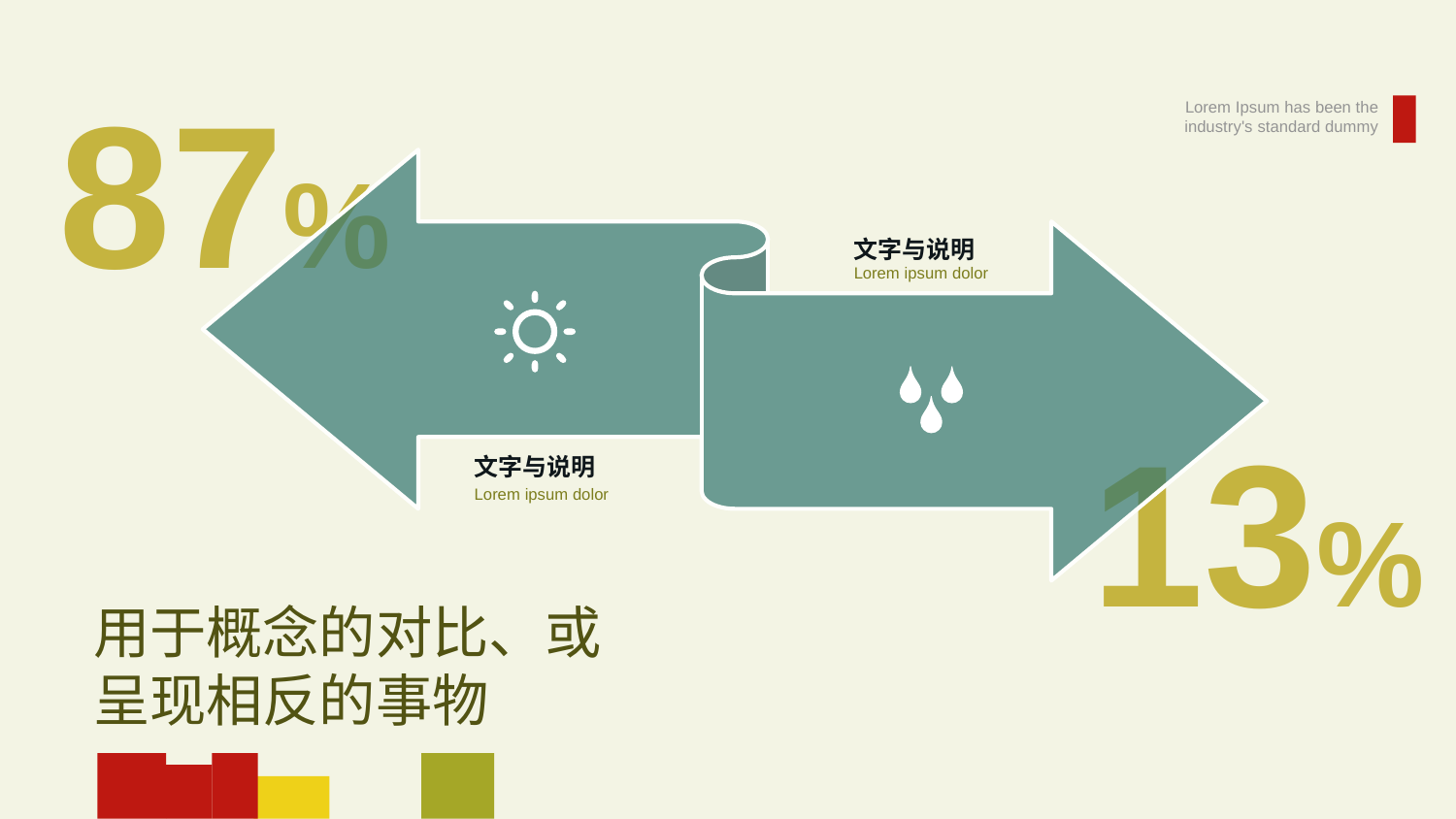

87%
Lorem Ipsum has been the industry's standard dummy

文字与说明Lorem ipsum dolor

13%
文字与说明
Lorem ipsum dolor
用于概念的对比、或呈现相反的事物